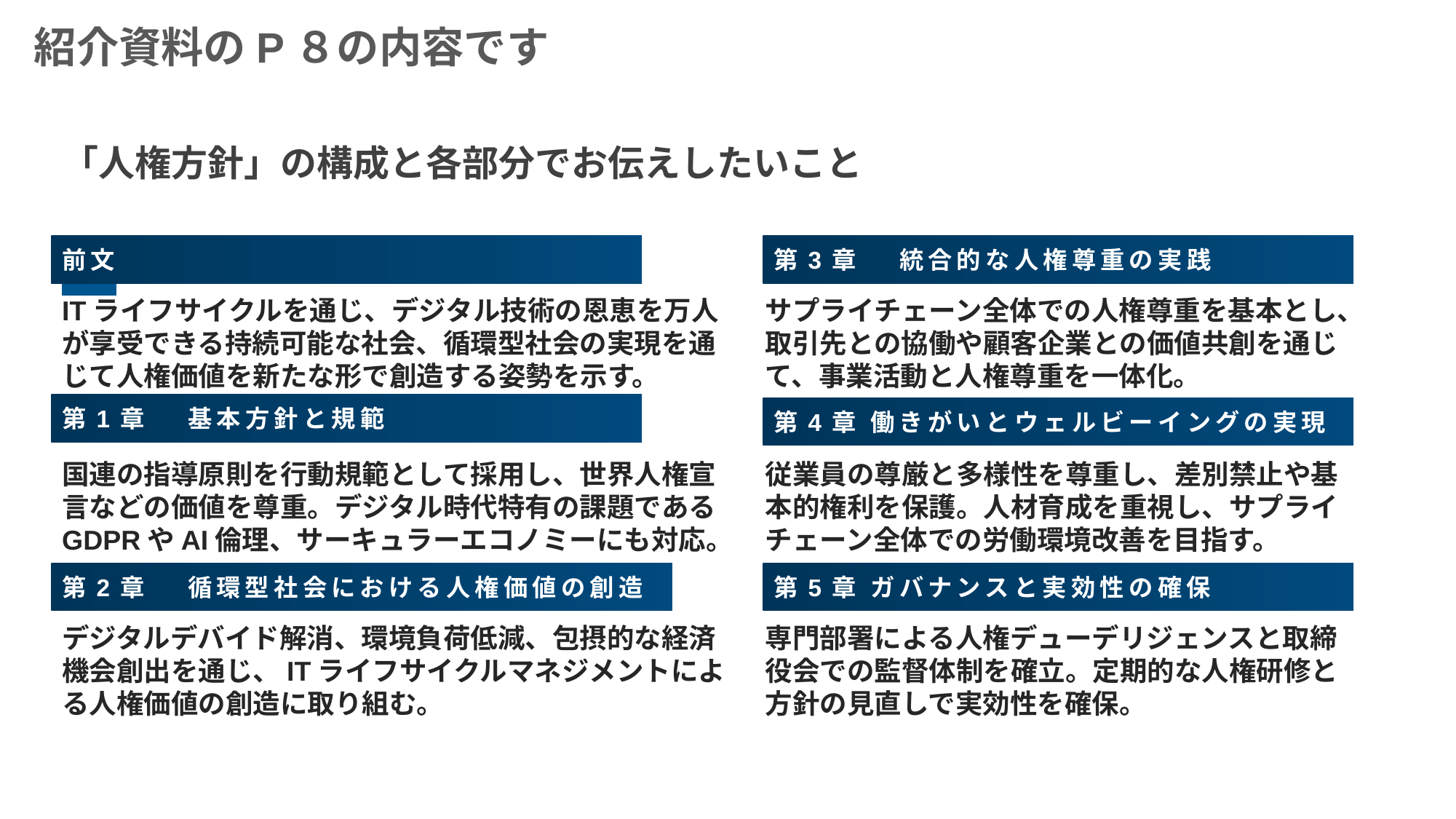

紹介資料のP８の内容です
「人権方針」の構成と各部分でお伝えしたいこと
前文
第3章 　統合的な人権尊重の実践

ITライフサイクルを通じ、デジタル技術の恩恵を万人が享受できる持続可能な社会、循環型社会の実現を通じて人権価値を新たな形で創造する姿勢を示す。

国連の指導原則を行動規範として採用し、世界人権宣言などの価値を尊重。デジタル時代特有の課題であるGDPRやAI倫理、サーキュラーエコノミーにも対応。

デジタルデバイド解消、環境負荷低減、包摂的な経済機会創出を通じ、ITライフサイクルマネジメントによる人権価値の創造に取り組む。

サプライチェーン全体での人権尊重を基本とし、取引先との協働や顧客企業との価値共創を通じて、事業活動と人権尊重を一体化。

従業員の尊厳と多様性を尊重し、差別禁止や基本的権利を保護。人材育成を重視し、サプライチェーン全体での労働環境改善を目指す。

専門部署による人権デューデリジェンスと取締役会での監督体制を確立。定期的な人権研修と方針の見直しで実効性を確保。
第1章 　基本方針と規範
第4章 働きがいとウェルビーイングの実現
第2章 　循環型社会における人権価値の創造
第5章 ガバナンスと実効性の確保